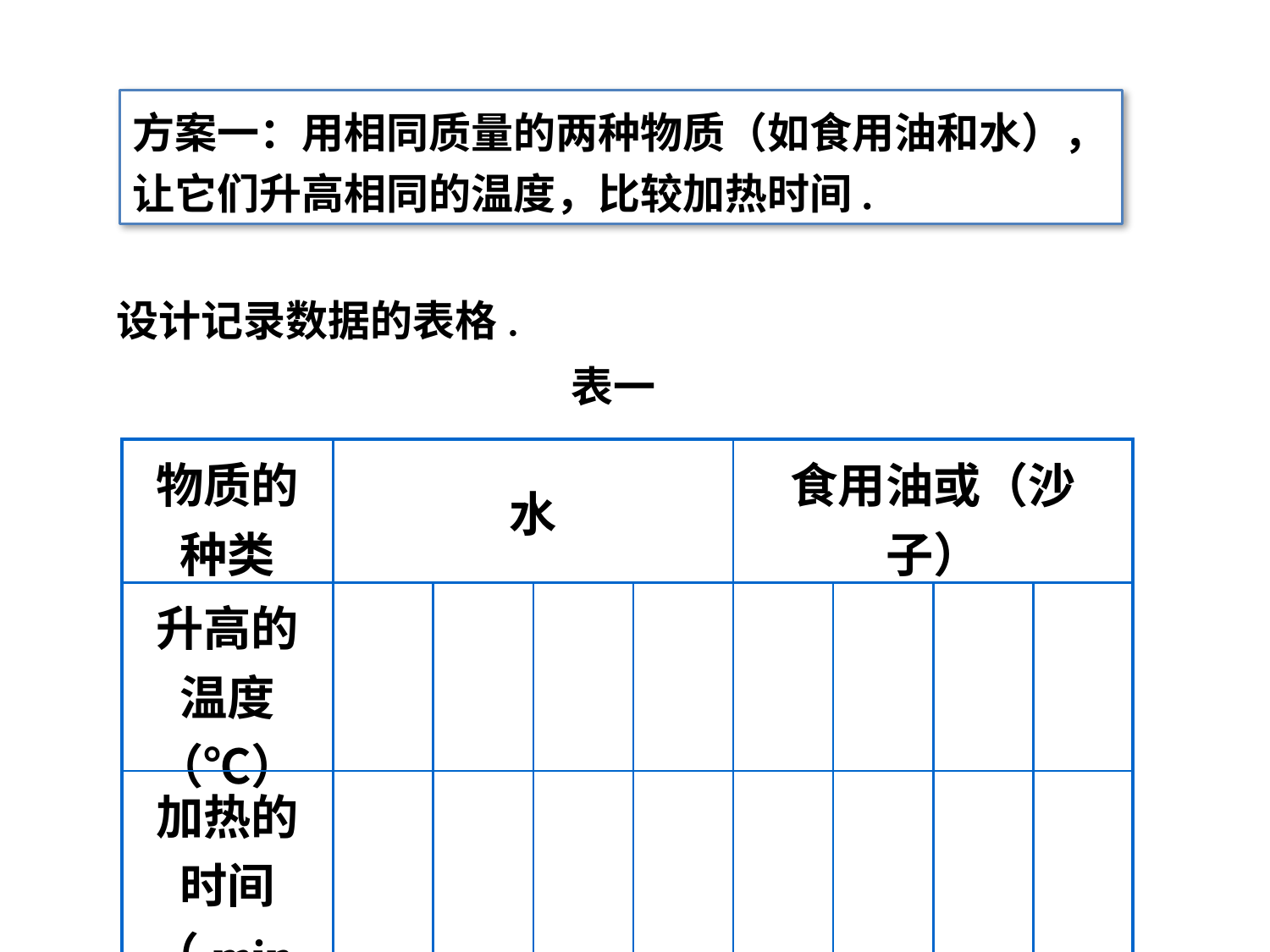

方案一：用相同质量的两种物质（如食用油和水），让它们升高相同的温度，比较加热时间.
设计记录数据的表格.
表一
| 物质的种类 | 水 |  |  |  | 食用油或（沙子） |  |  |  |
| --- | --- | --- | --- | --- | --- | --- | --- | --- |
| 升高的温度（℃） |  |  |  |  |  |  |  |  |
| 加热的时间（min） |  |  |  |  |  |  |  |  |